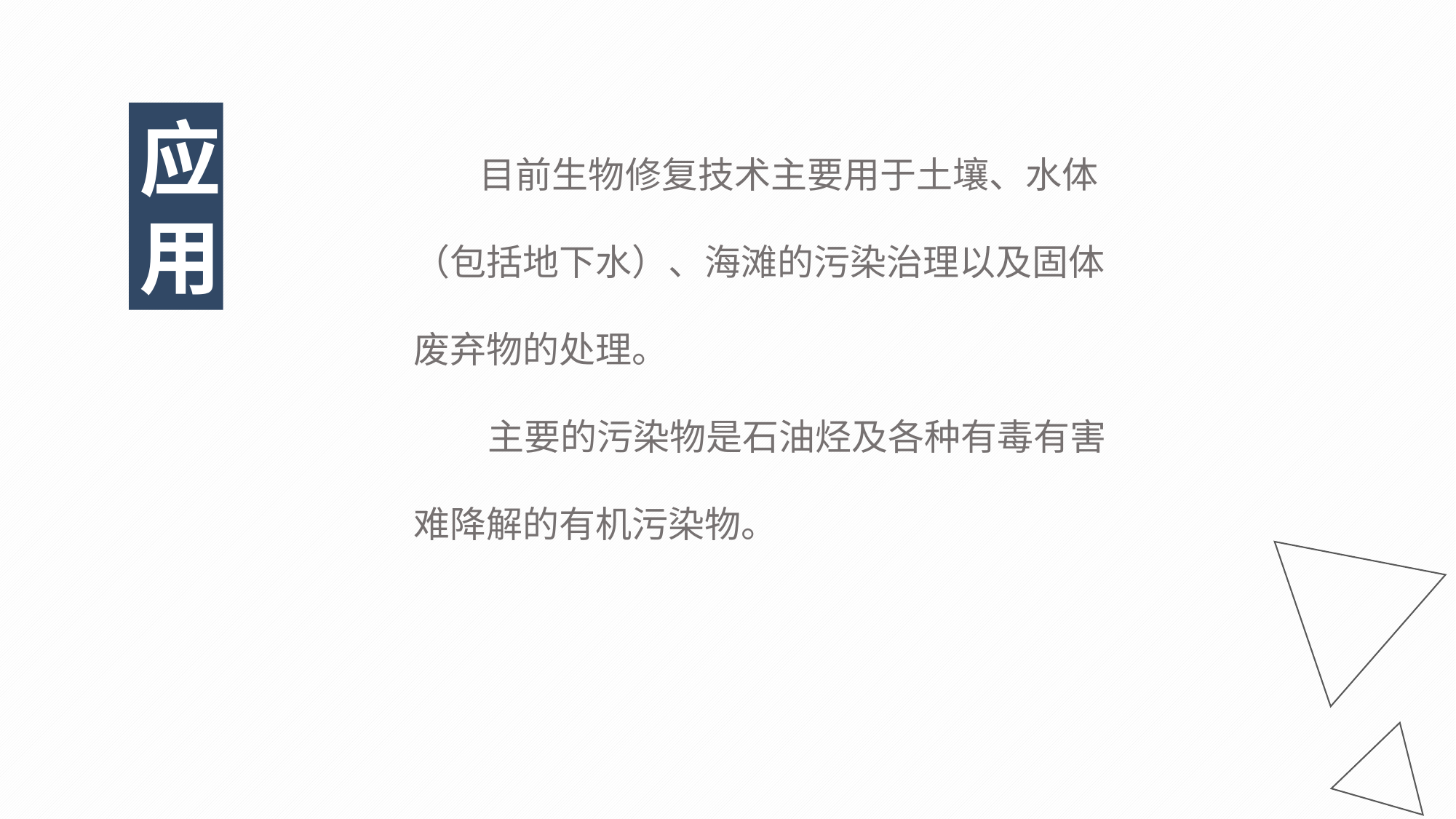

目前生物修复技术主要用于土壤、水体（包括地下水）、海滩的污染治理以及固体废弃物的处理。
        主要的污染物是石油烃及各种有毒有害难降解的有机污染物。
应用